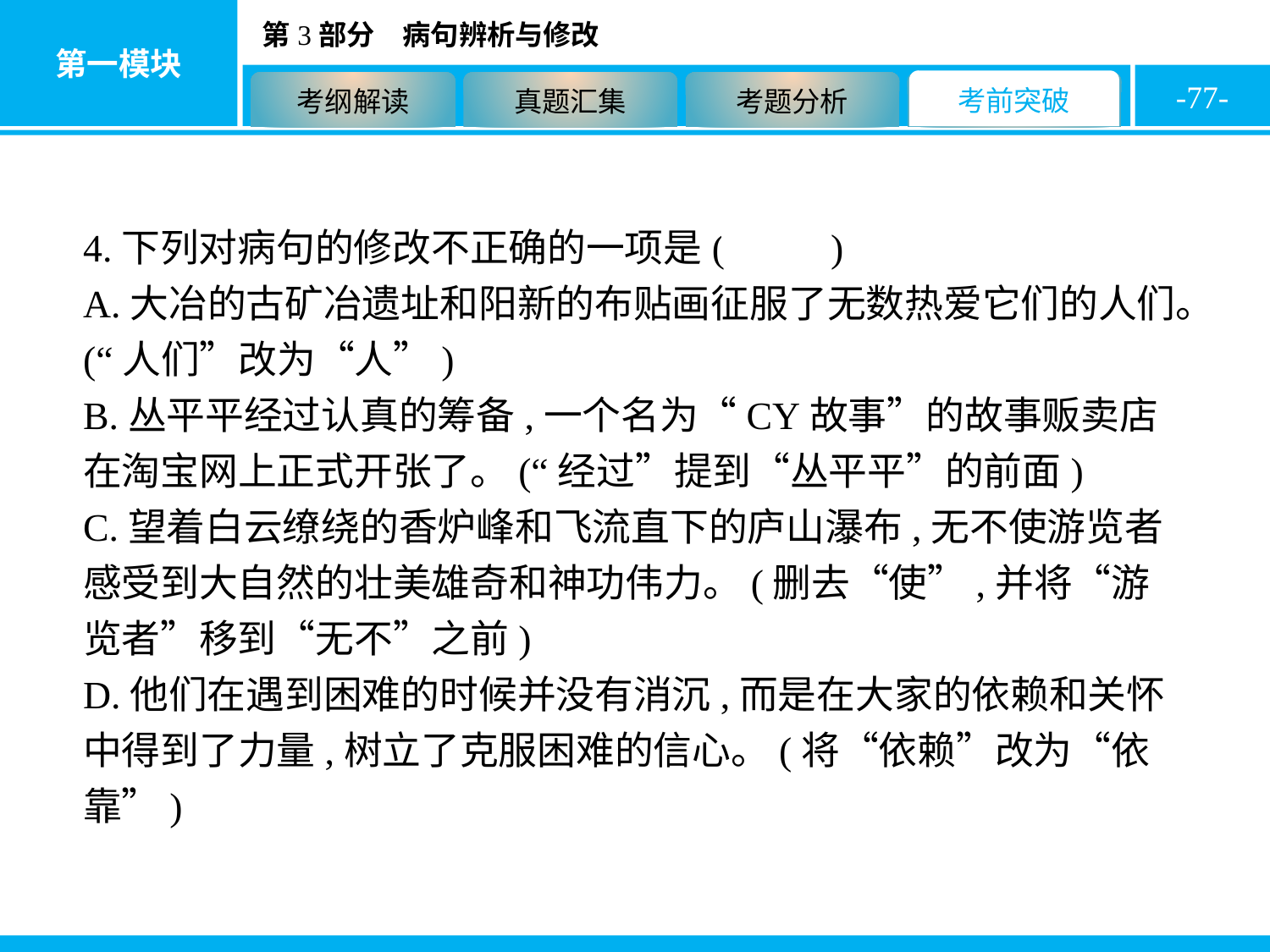

-77-
4.下列对病句的修改不正确的一项是(    D    )
A.大冶的古矿冶遗址和阳新的布贴画征服了无数热爱它们的人们。(“人们”改为“人”)
B.丛平平经过认真的筹备,一个名为“CY故事”的故事贩卖店在淘宝网上正式开张了。(“经过”提到“丛平平”的前面)
C.望着白云缭绕的香炉峰和飞流直下的庐山瀑布,无不使游览者感受到大自然的壮美雄奇和神功伟力。(删去“使”,并将“游览者”移到“无不”之前)
D.他们在遇到困难的时候并没有消沉,而是在大家的依赖和关怀中得到了力量,树立了克服困难的信心。(将“依赖”改为“依靠”)